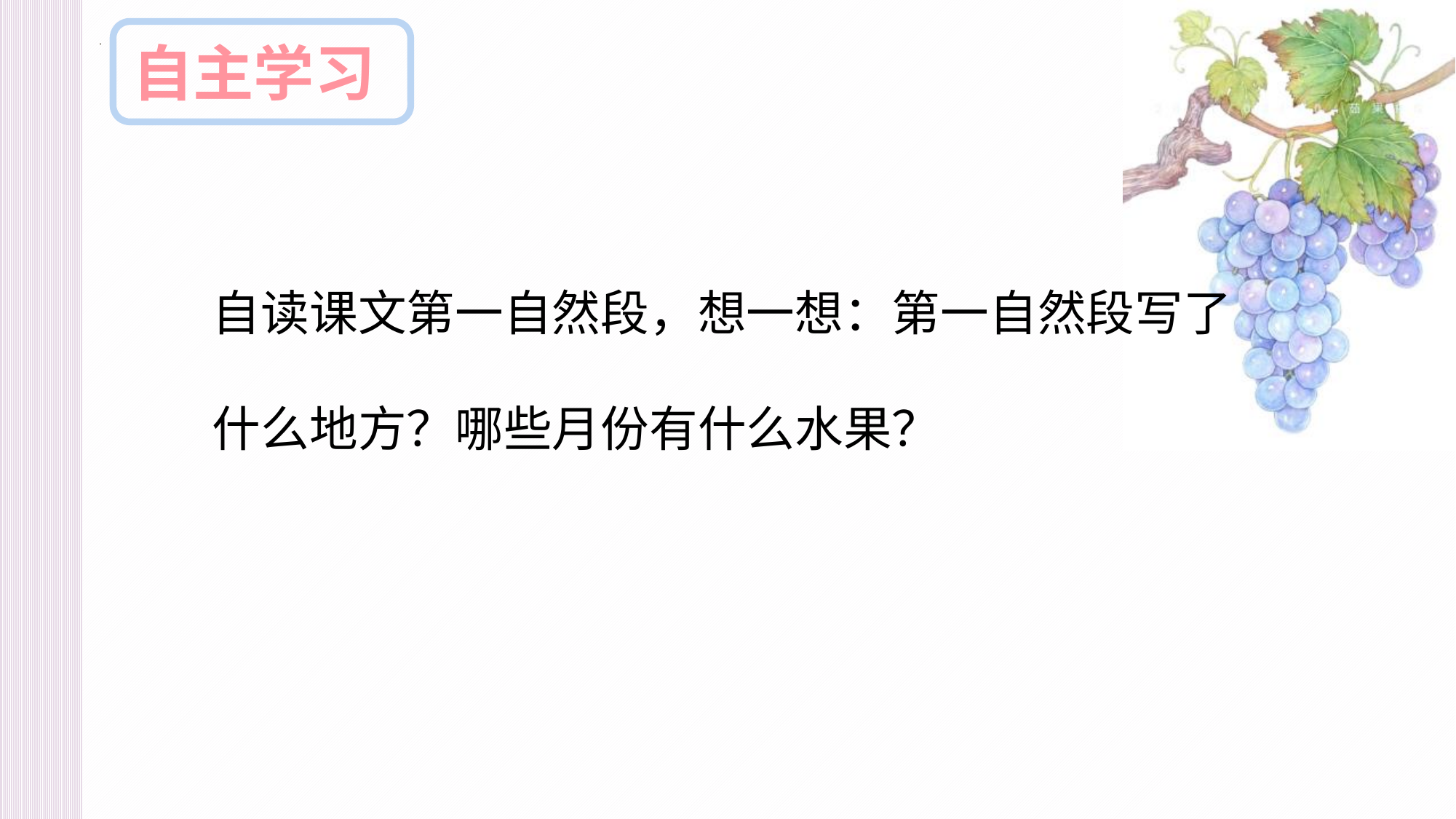

自主学习
自读课文第一自然段，想一想：第一自然段写了

什么地方？哪些月份有什么水果？